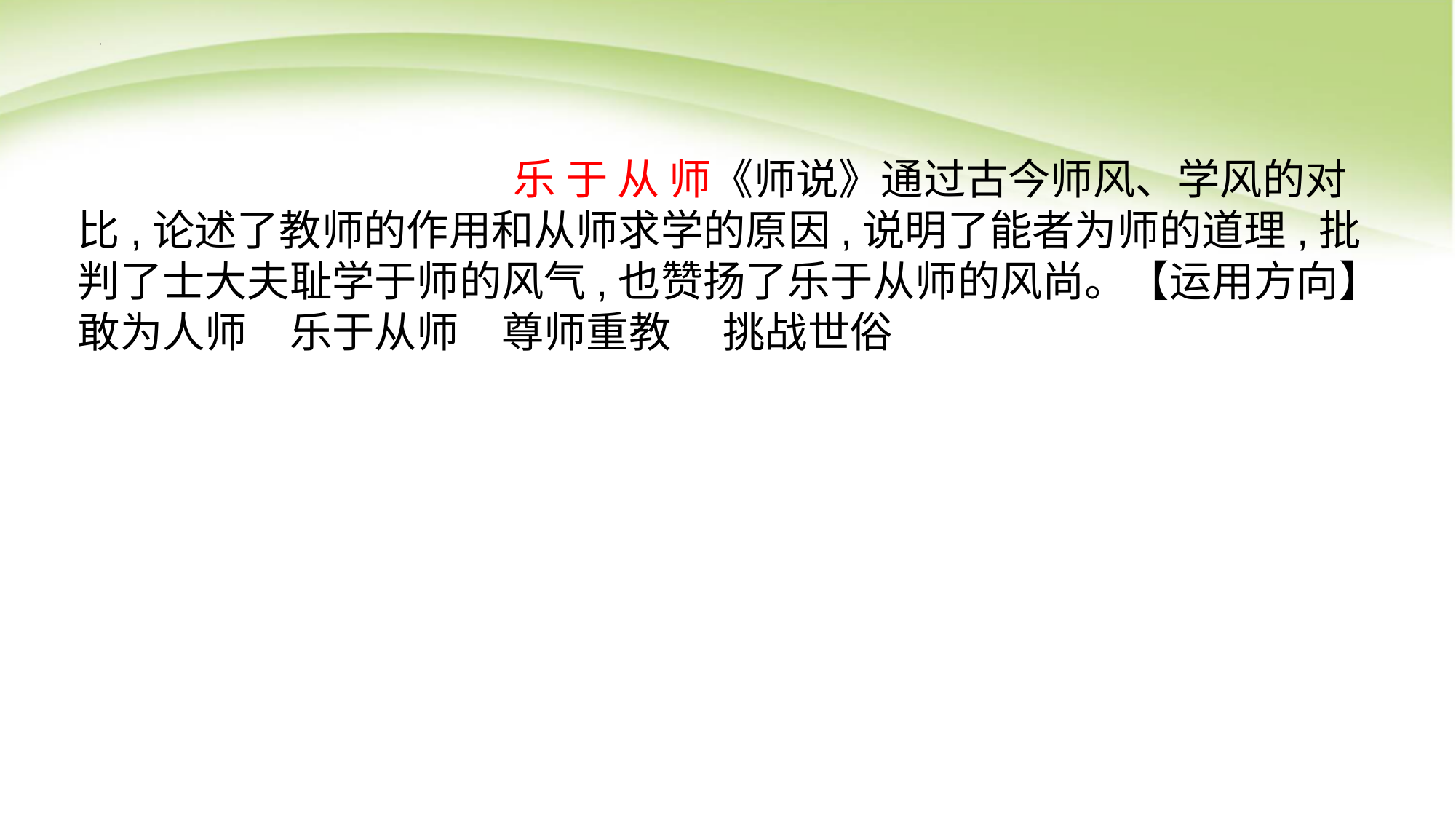

乐 于 从 师《师说》通过古今师风、学风的对比,论述了教师的作用和从师求学的原因,说明了能者为师的道理,批判了士大夫耻学于师的风气,也赞扬了乐于从师的风尚。【运用方向】敢为人师　乐于从师　尊师重教　 挑战世俗